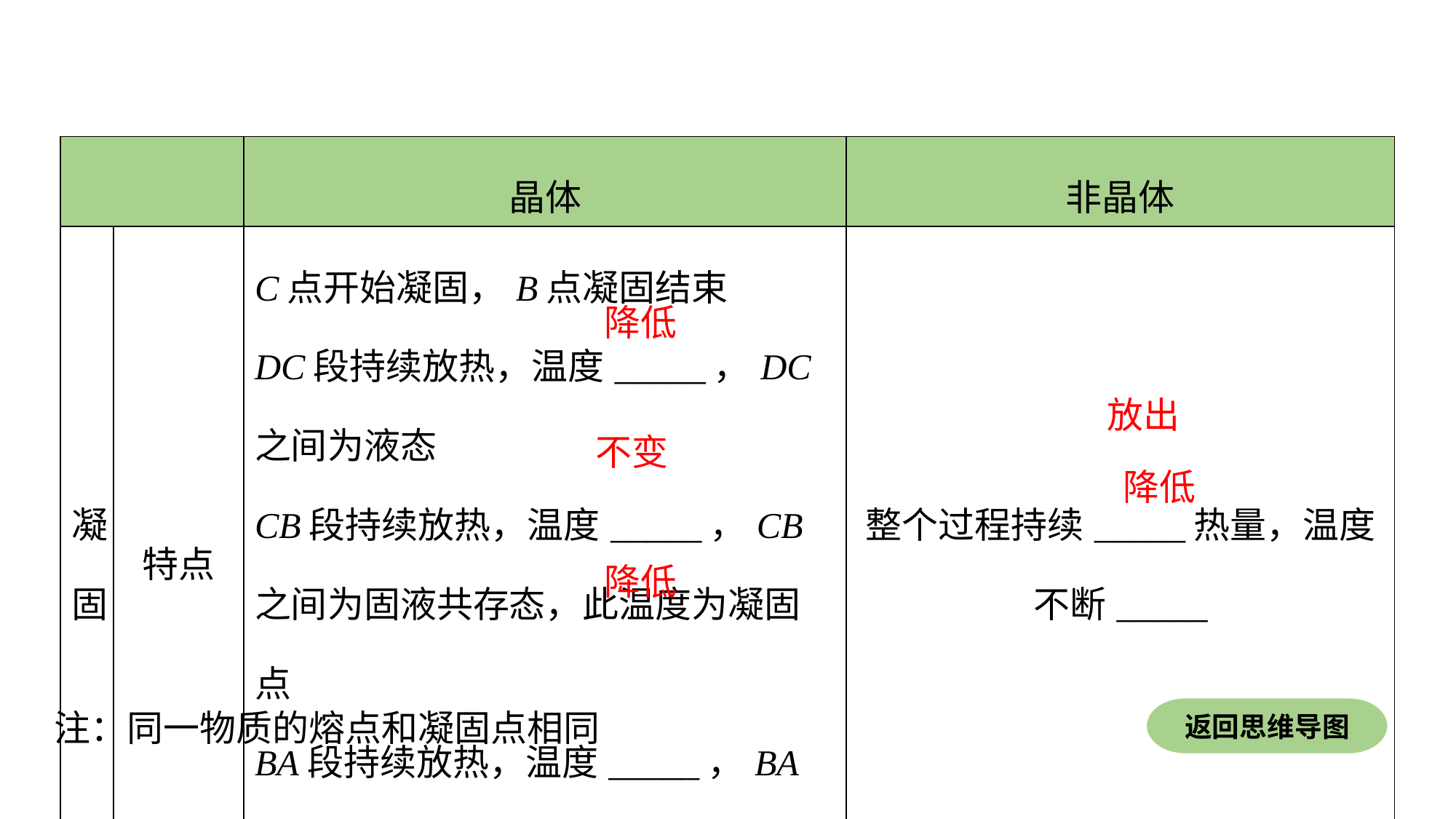

|  |  | 晶体 | 非晶体 |
| --- | --- | --- | --- |
| 凝固 | 特点 | C点开始凝固，B点凝固结束 DC段持续放热，温度\_\_\_\_\_，DC之间为液态 CB段持续放热，温度\_\_\_\_\_，CB之间为固液共存态，此温度为凝固点 BA段持续放热，温度\_\_\_\_\_，BA之间为固态 | 整个过程持续\_\_\_\_\_热量，温度不断\_\_\_\_\_ |
降低
放出
不变
降低
降低
返回思维导图
注：同一物质的熔点和凝固点相同